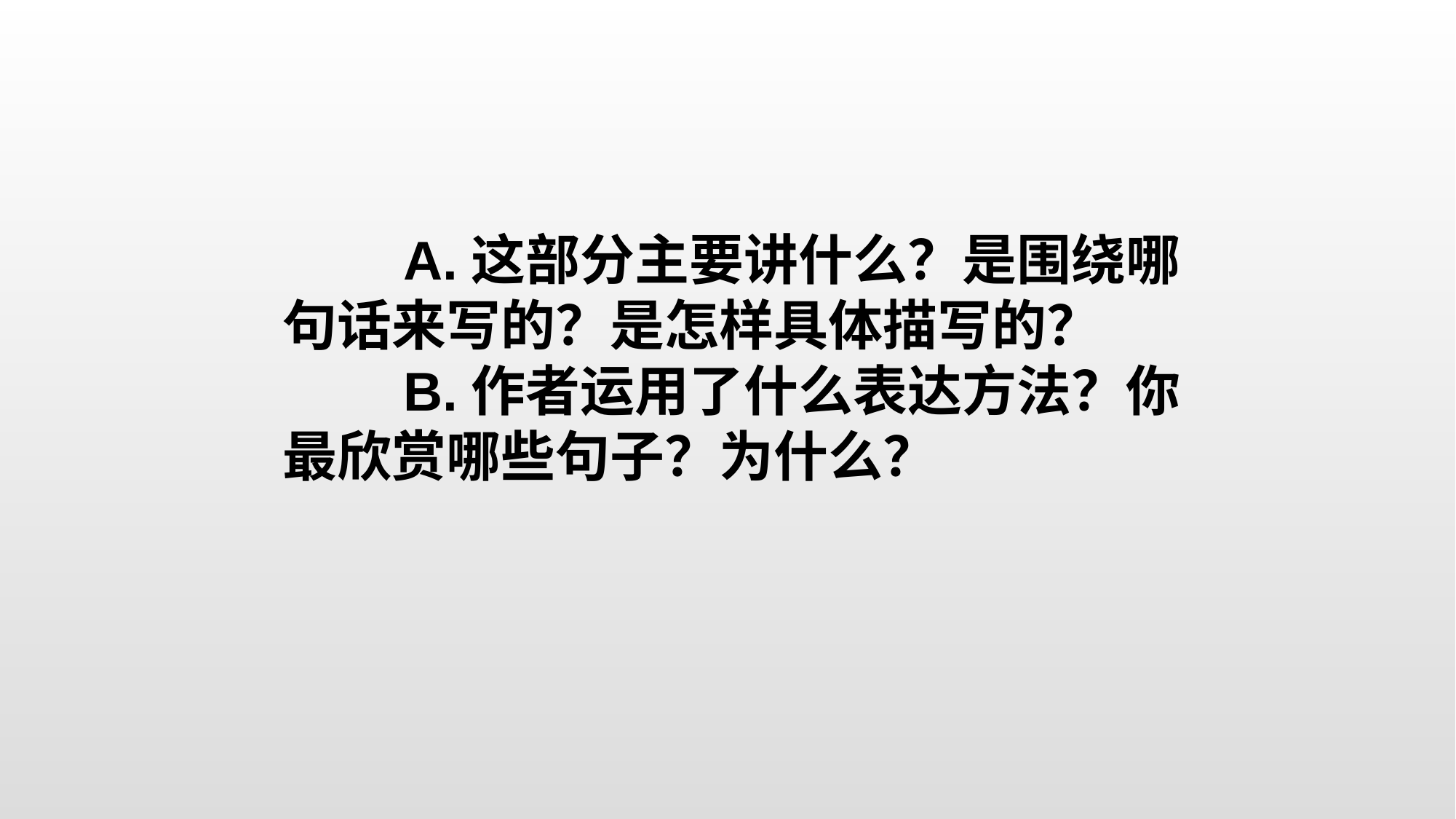

A.这部分主要讲什么？是围绕哪句话来写的？是怎样具体描写的？
        B.作者运用了什么表达方法？你最欣赏哪些句子？为什么？